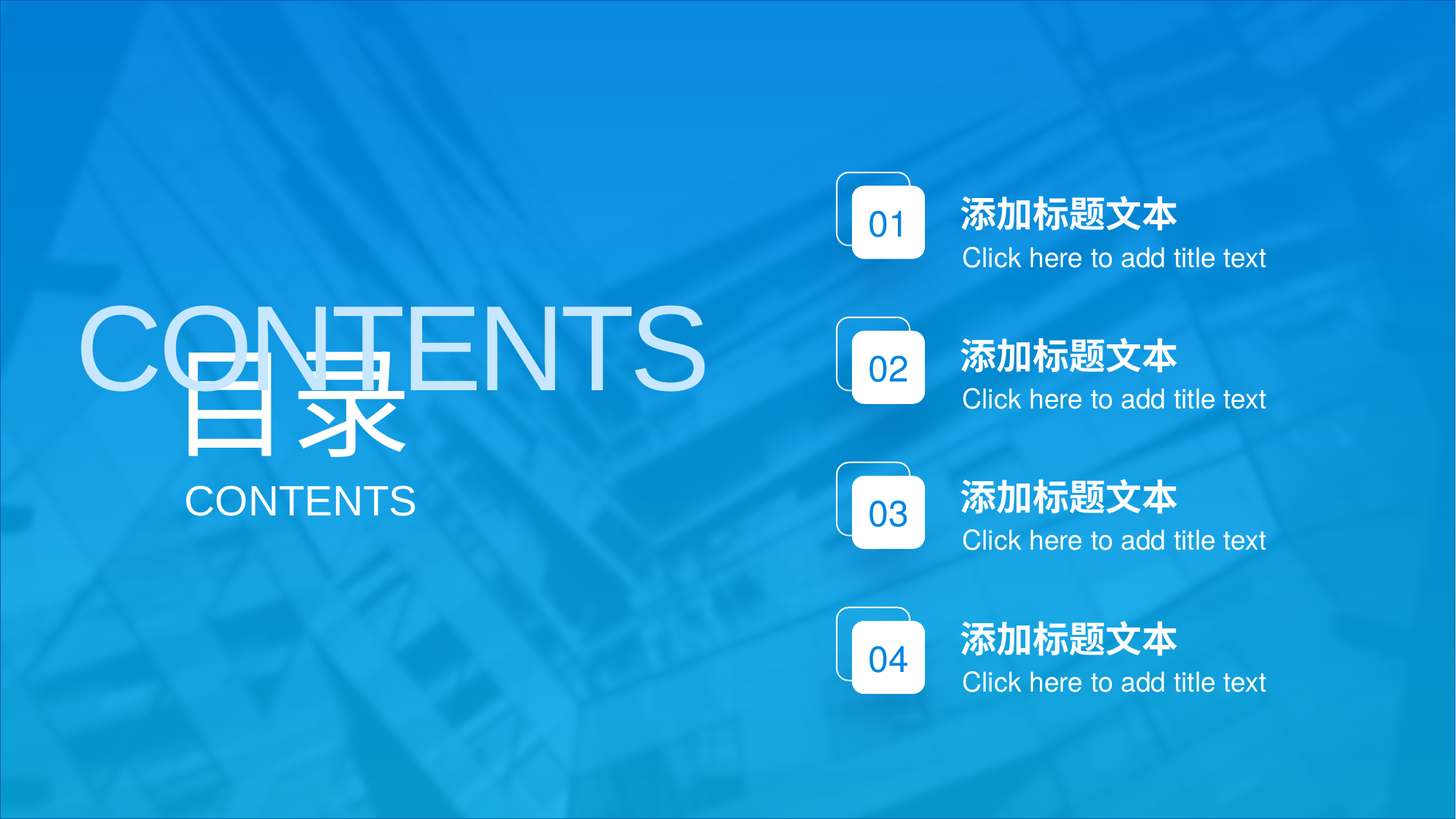

01
添加标题文本
Click here to add title text
CONTENTS

添加标题文本
02
Click here to add title text
目录

添加标题文本
03
Click here to add title text
CONTENTS

添加标题文本
04
Click here to add title text